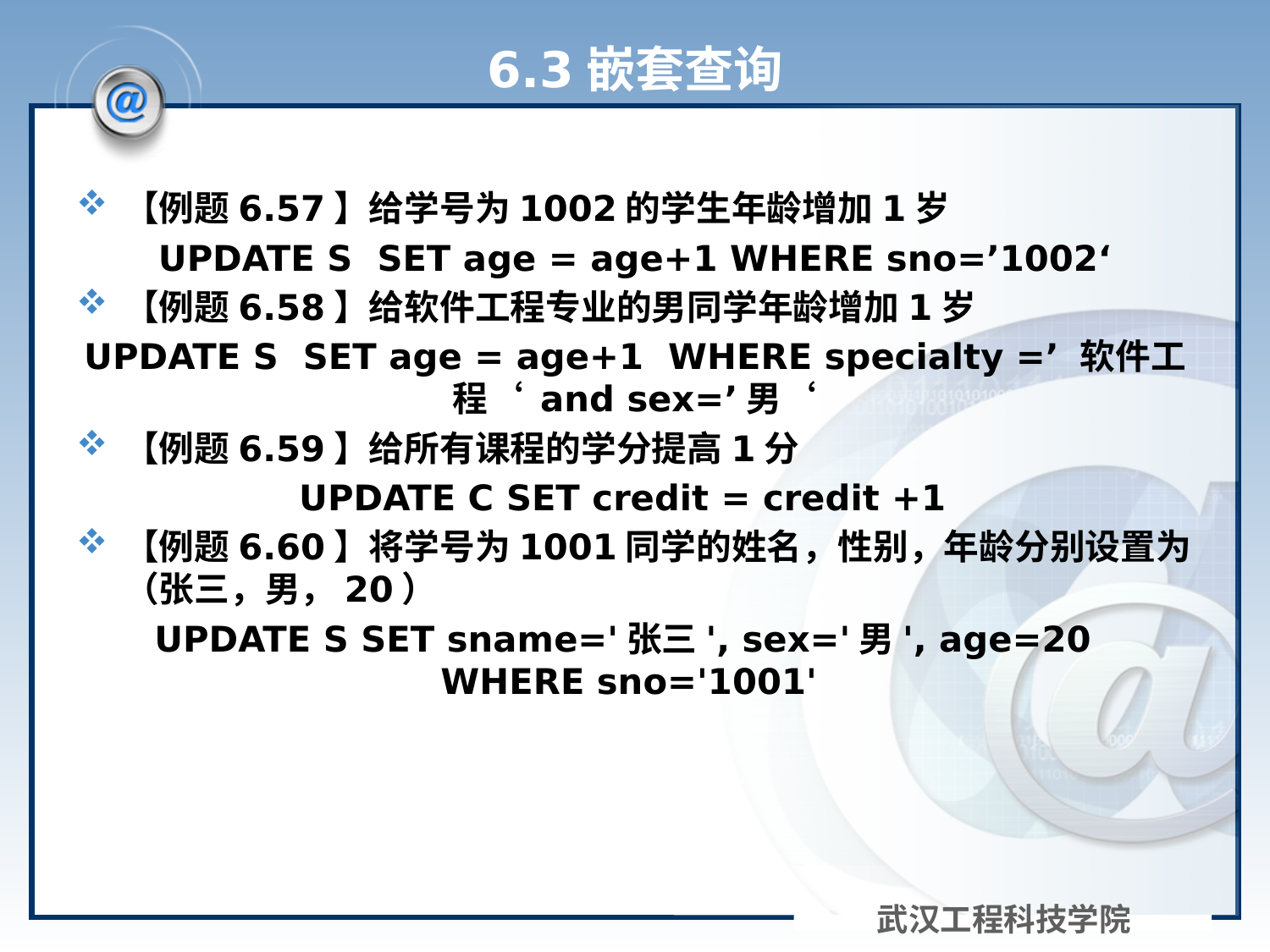

# 6.3嵌套查询
【例题6.57】给学号为1002的学生年龄增加1岁
UPDATE S  SET age = age+1 WHERE sno=’1002‘
【例题6.58】给软件工程专业的男同学年龄增加1岁
UPDATE S  SET age = age+1  WHERE specialty =’ 软件工程‘ and sex=’男‘
【例题6.59】给所有课程的学分提高1分
UPDATE C SET credit = credit +1
【例题6.60】将学号为1001同学的姓名，性别，年龄分别设置为（张三，男，20）
UPDATE S SET sname='张三', sex='男', age=20   WHERE sno='1001'

武汉工程科技学院